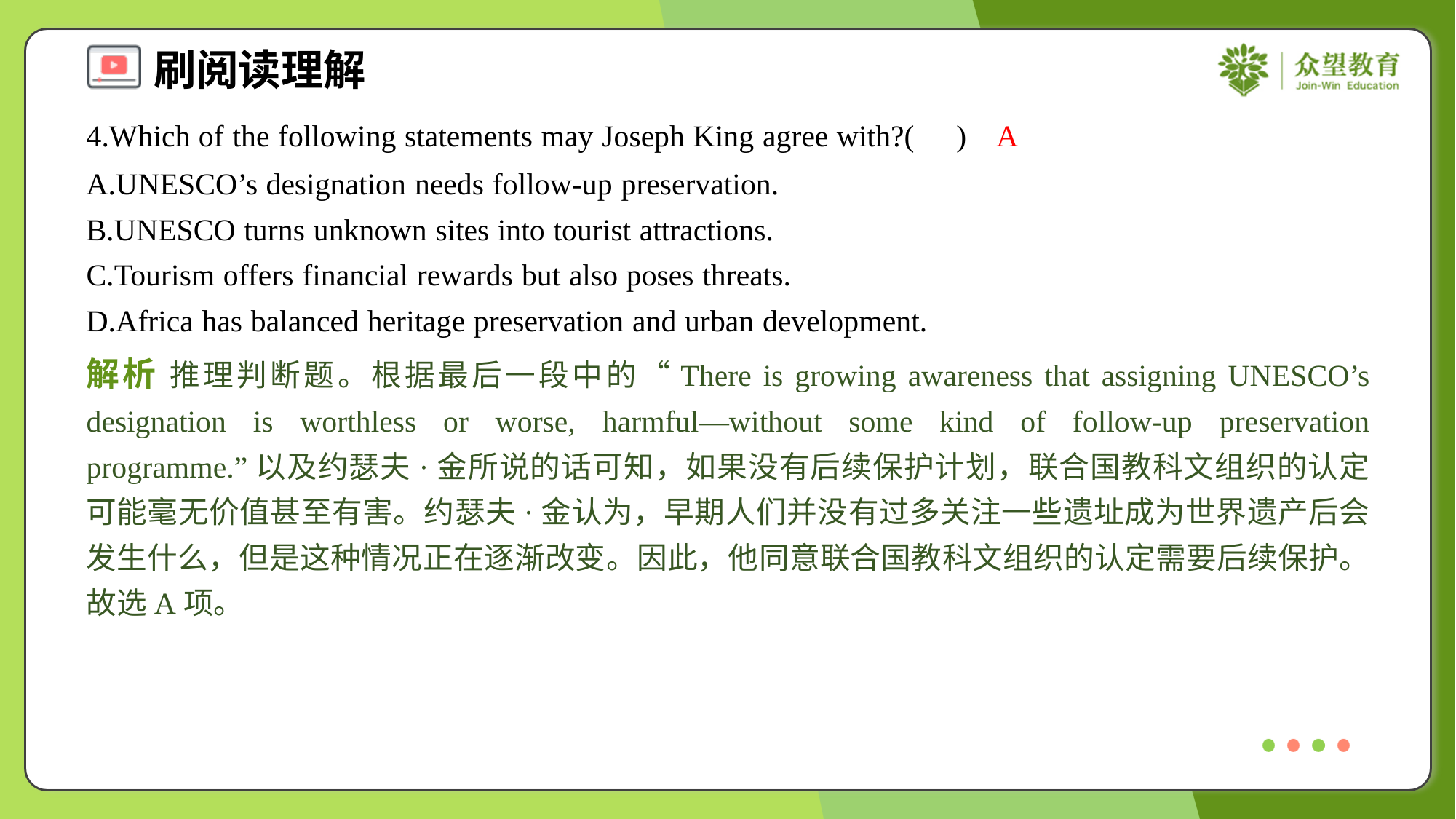

4.Which of the following statements may Joseph King agree with?(     )
A
A.UNESCO’s designation needs follow-up preservation.
B.UNESCO turns unknown sites into tourist attractions.
C.Tourism offers financial rewards but also poses threats.
D.Africa has balanced heritage preservation and urban development.
解析 推理判断题。根据最后一段中的“There is growing awareness that assigning UNESCO’s designation is worthless or worse, harmful—without some kind of follow-up preservation programme.”以及约瑟夫·金所说的话可知，如果没有后续保护计划，联合国教科文组织的认定可能毫无价值甚至有害。约瑟夫·金认为，早期人们并没有过多关注一些遗址成为世界遗产后会发生什么，但是这种情况正在逐渐改变。因此，他同意联合国教科文组织的认定需要后续保护。故选A项。